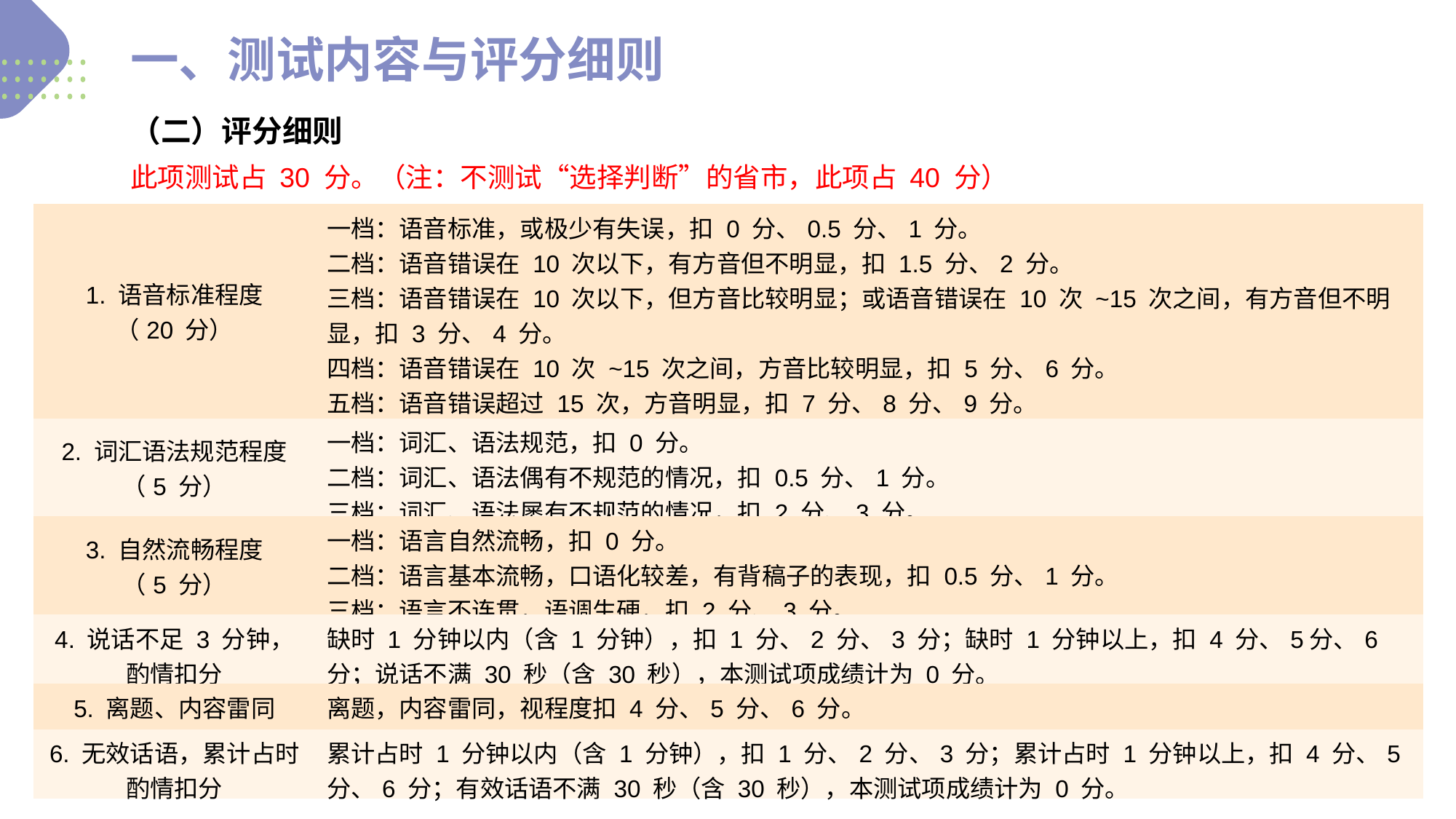

一、测试内容与评分细则

（二）评分细则
此项测试占 30 分。（注：不测试“选择判断”的省市，此项占 40 分）
| 1. 语音标准程度 （20 分） | 一档：语音标准，或极少有失误，扣 0 分、0.5 分、1 分。 二档：语音错误在 10 次以下，有方音但不明显，扣 1.5 分、2 分。 三档：语音错误在 10 次以下，但方音比较明显；或语音错误在 10 次 ~15 次之间，有方音但不明显，扣 3 分、4 分。 四档：语音错误在 10 次 ~15 次之间，方音比较明显，扣 5 分、6 分。 五档：语音错误超过 15 次，方音明显，扣 7 分、8 分、9 分。 六档：语音错误多，方音重，扣 10 分、11 分、12 分。 |
| --- | --- |
| 2. 词汇语法规范程度 （5 分） | 一档：词汇、语法规范，扣 0 分。 二档：词汇、语法偶有不规范的情况，扣 0.5 分、1 分。 三档：词汇、语法屡有不规范的情况，扣 2 分、3 分。 |
| 3. 自然流畅程度 （5 分） | 一档：语言自然流畅，扣 0 分。 二档：语言基本流畅，口语化较差，有背稿子的表现，扣 0.5 分、1 分。 三档：语言不连贯，语调生硬，扣 2 分、3 分。 |
| 4. 说话不足 3 分钟，酌情扣分 | 缺时 1 分钟以内（含 1 分钟），扣 1 分、2 分、3 分；缺时 1 分钟以上，扣 4 分、5分、6 分；说话不满 30 秒（含 30 秒），本测试项成绩计为 0 分。 |
| 5. 离题、内容雷同 | 离题，内容雷同，视程度扣 4 分、5 分、6 分。 |
| 6. 无效话语，累计占时酌情扣分 | 累计占时 1 分钟以内（含 1 分钟），扣 1 分、2 分、3 分；累计占时 1 分钟以上，扣 4 分、5 分、6 分；有效话语不满 30 秒（含 30 秒），本测试项成绩计为 0 分。 |